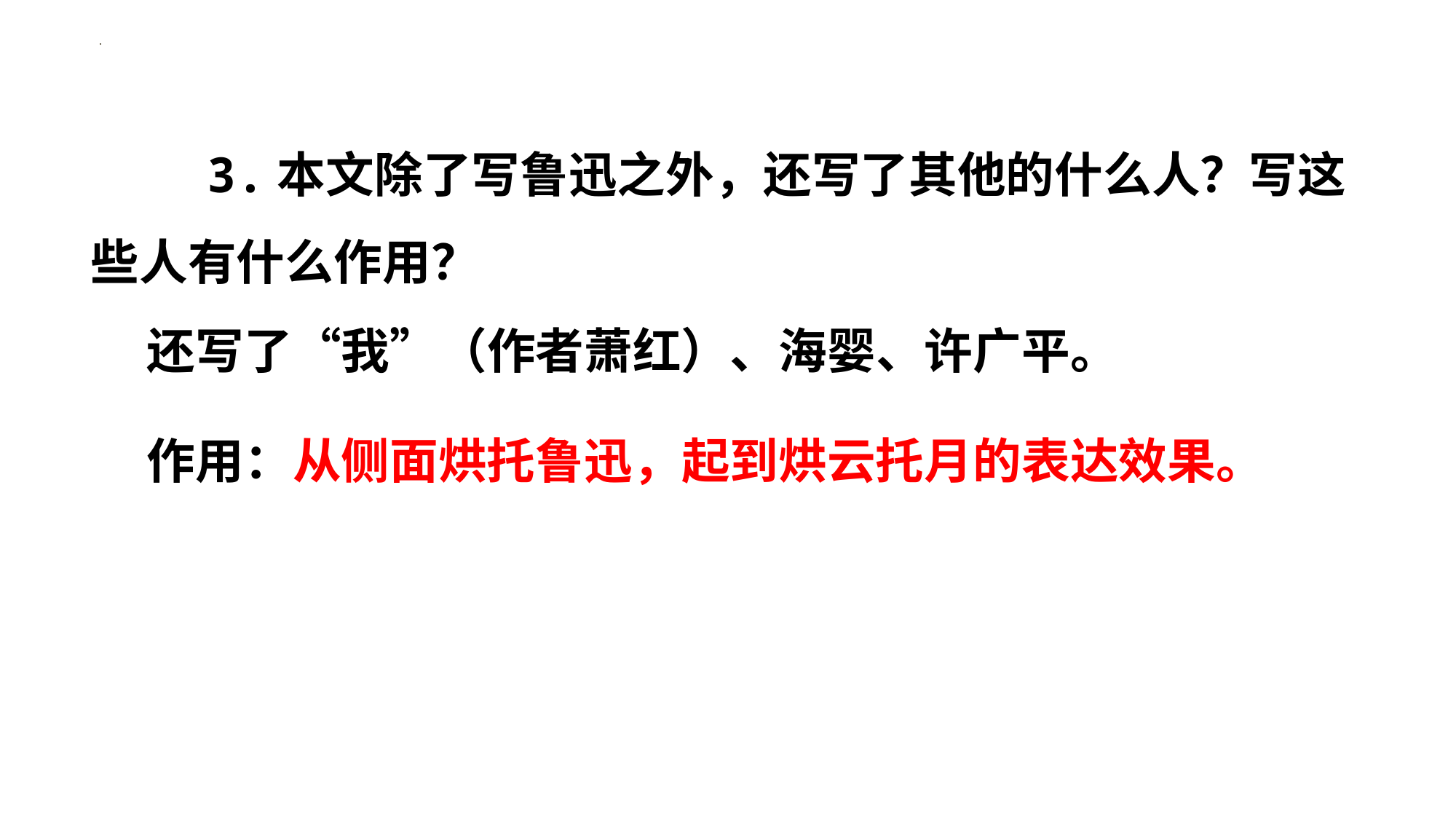

3.本文除了写鲁迅之外，还写了其他的什么人？写这些人有什么作用？
    还写了“我”（作者萧红）、海婴、许广平。
    作用：从侧面烘托鲁迅，起到烘云托月的表达效果。